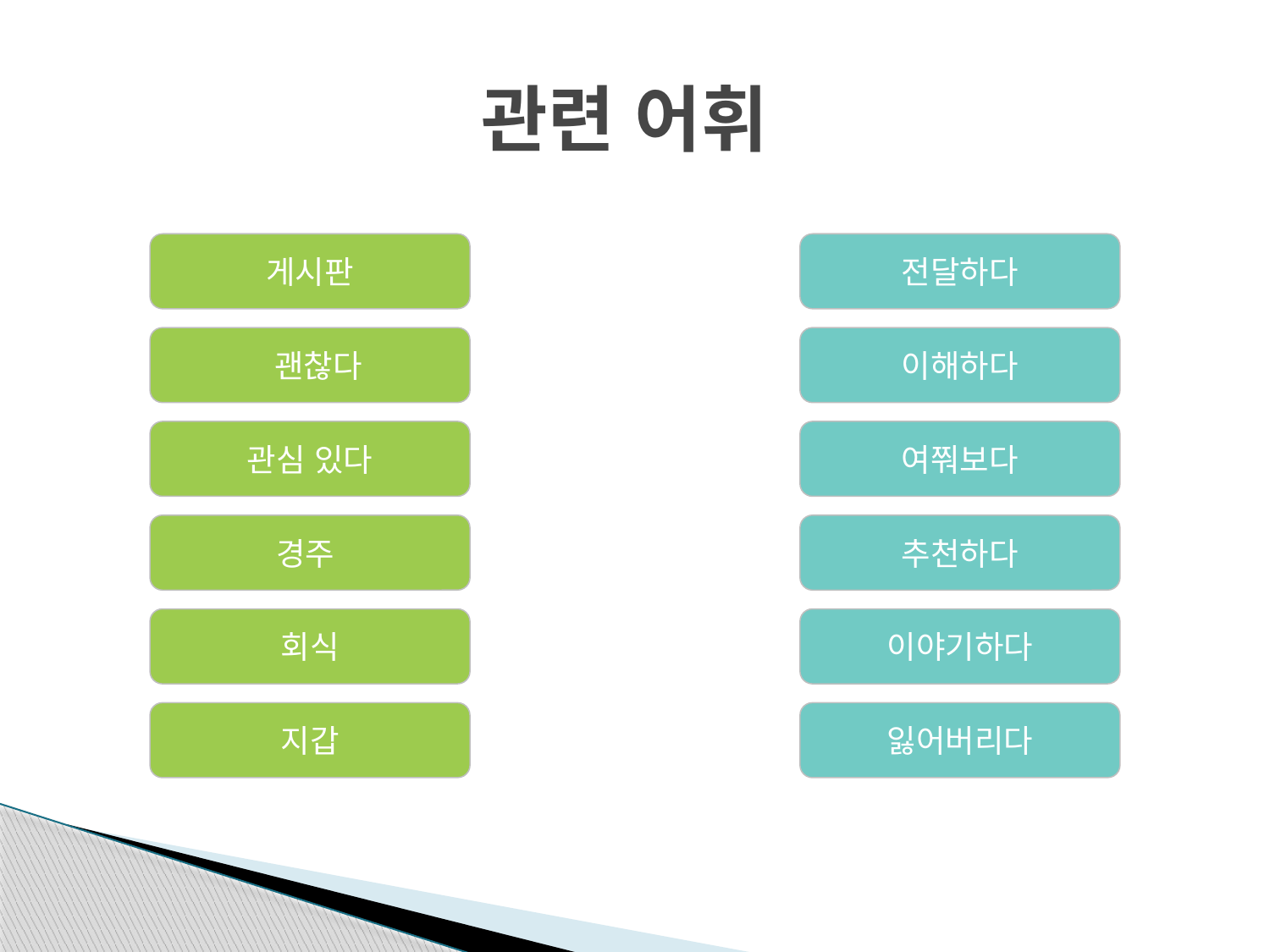

# 관련 어휘

게시판
전달하다
 괜찮다
이해하다
관심 있다
여쭤보다
경주
추천하다
회식
이야기하다
지갑
잃어버리다